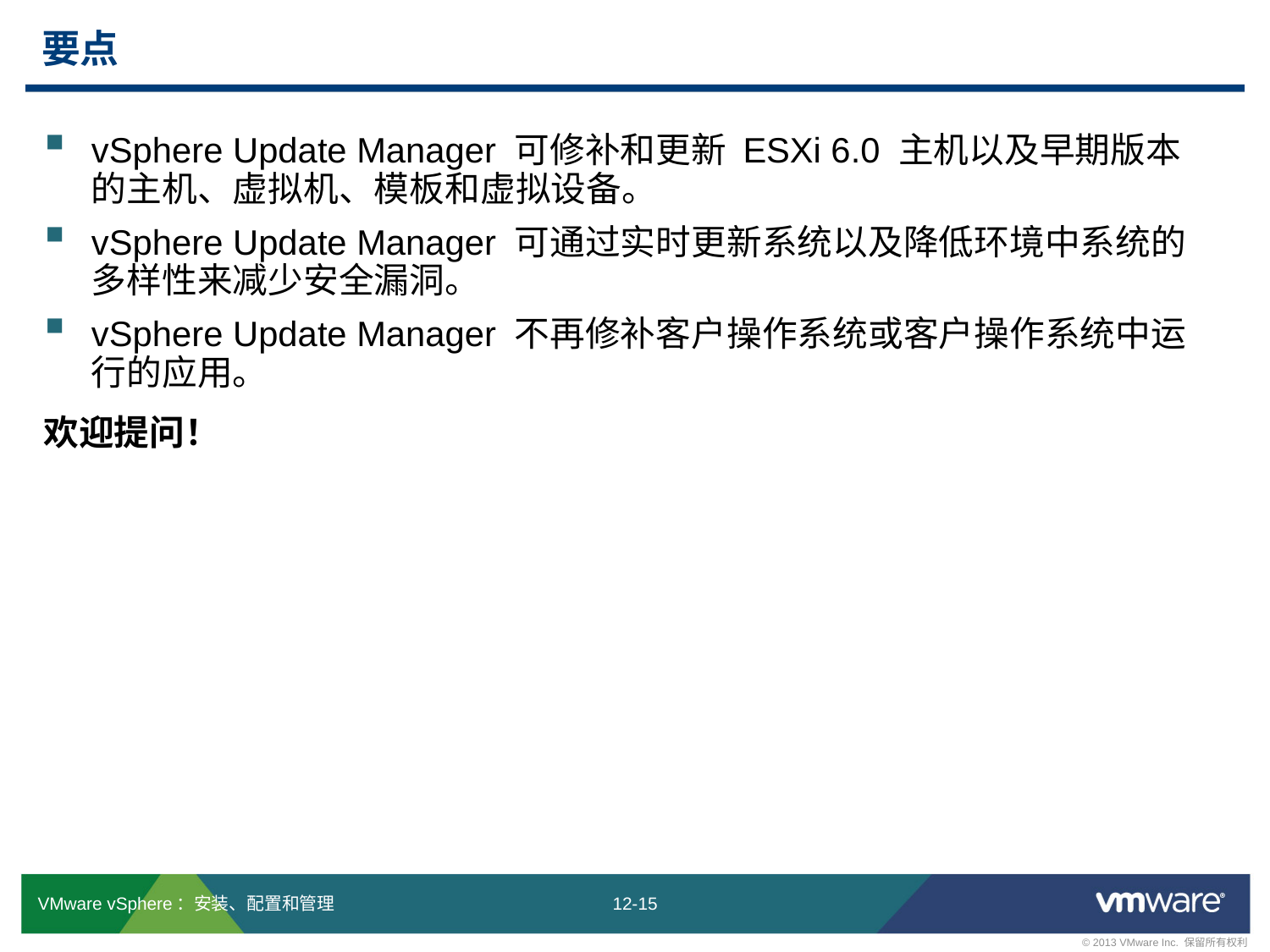

# 要点
vSphere Update Manager 可修补和更新 ESXi 6.0 主机以及早期版本的主机、虚拟机、模板和虚拟设备。
vSphere Update Manager 可通过实时更新系统以及降低环境中系统的多样性来减少安全漏洞。
vSphere Update Manager 不再修补客户操作系统或客户操作系统中运行的应用。
欢迎提问！